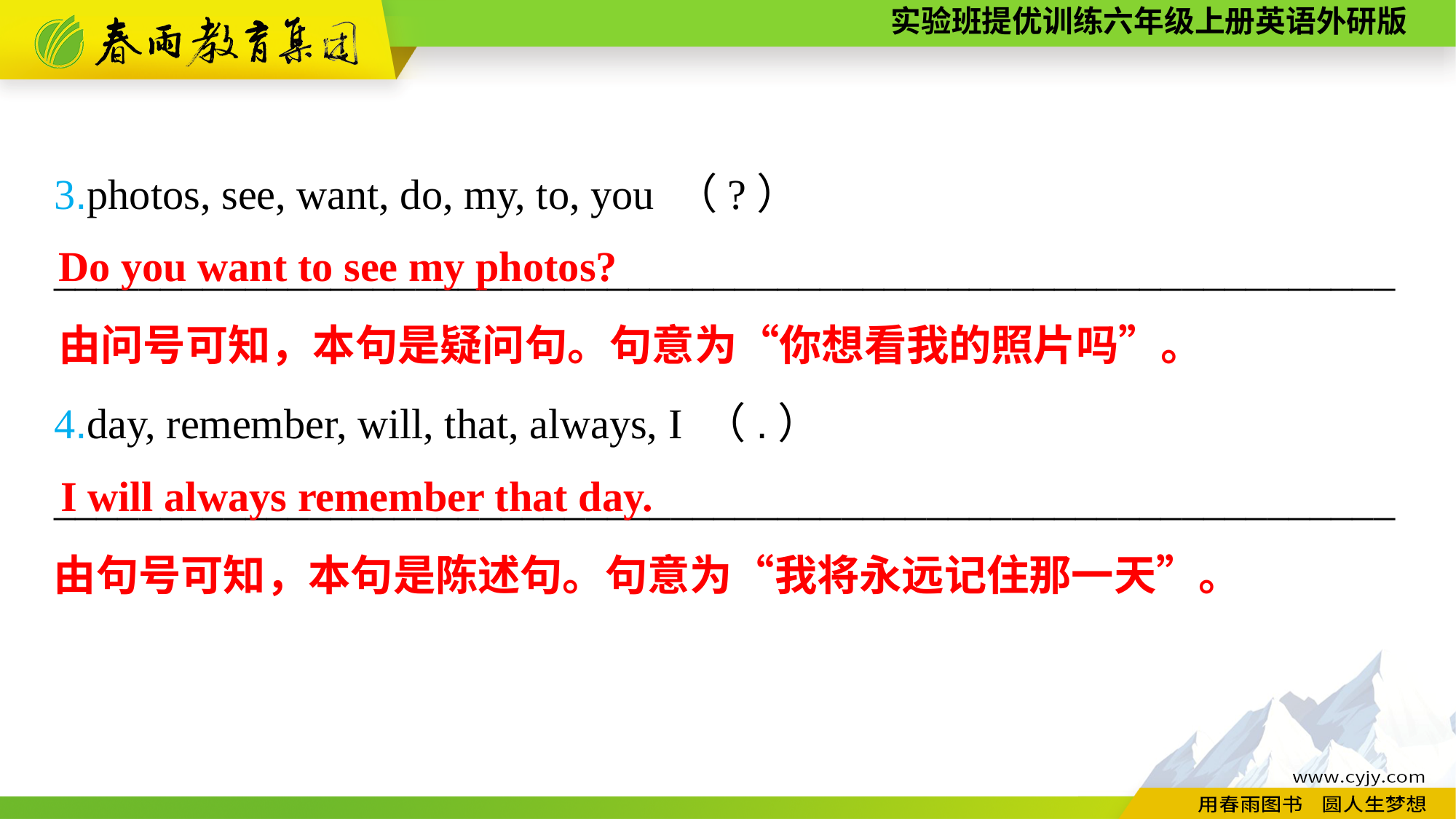

3.photos, see, want, do, my, to, you （?）
_______________________________________________________________

4.day, remember, will, that, always, I （.）
_______________________________________________________________
Do you want to see my photos?
由问号可知，本句是疑问句。句意为“你想看我的照片吗”。
I will always remember that day.
由句号可知，本句是陈述句。句意为“我将永远记住那一天”。